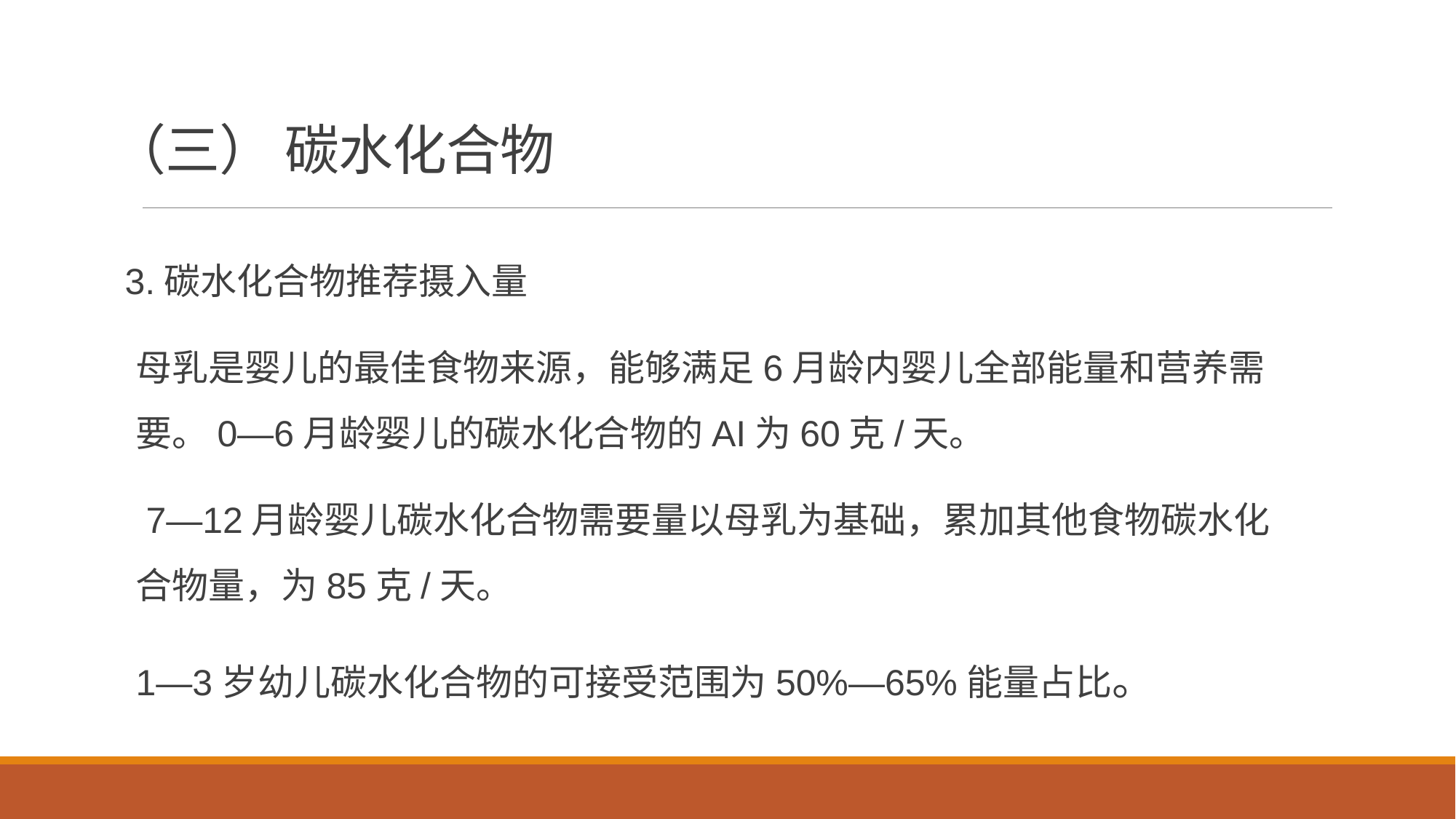

# （三） 碳水化合物

3.碳水化合物推荐摄入量
母乳是婴儿的最佳食物来源，能够满足6月龄内婴儿全部能量和营养需要。0—6月龄婴儿的碳水化合物的AI为60克/天。
 7—12月龄婴儿碳水化合物需要量以母乳为基础，累加其他食物碳水化合物量，为85克/天。
1—3岁幼儿碳水化合物的可接受范围为50%—65%能量占比。